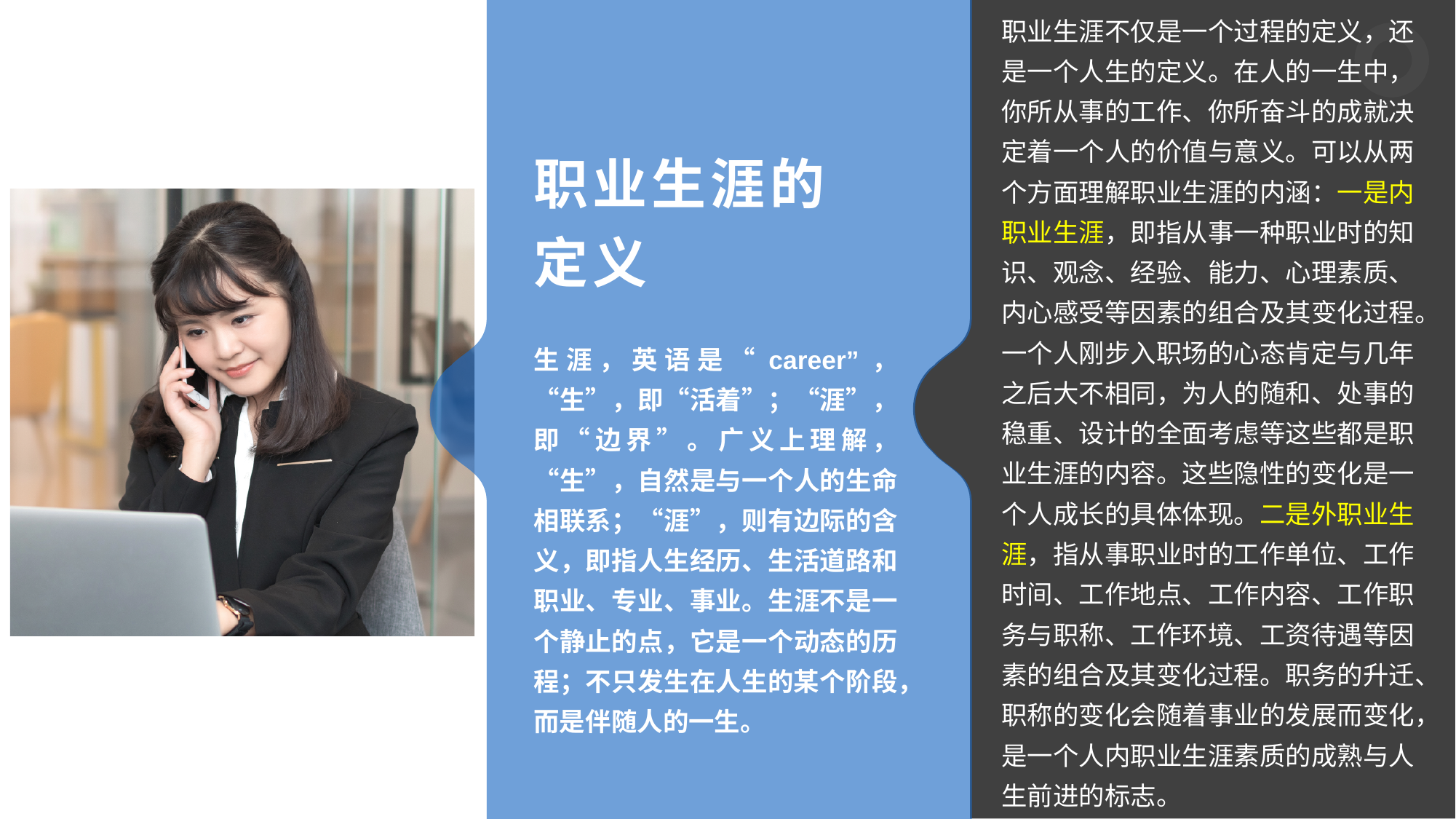

职业生涯不仅是一个过程的定义，还是一个人生的定义。在人的一生中，你所从事的工作、你所奋斗的成就决定着一个人的价值与意义。可以从两个方面理解职业生涯的内涵：一是内职业生涯，即指从事一种职业时的知识、观念、经验、能力、心理素质、内心感受等因素的组合及其变化过程。一个人刚步入职场的心态肯定与几年之后大不相同，为人的随和、处事的稳重、设计的全面考虑等这些都是职业生涯的内容。这些隐性的变化是一个人成长的具体体现。二是外职业生涯，指从事职业时的工作单位、工作时间、工作地点、工作内容、工作职务与职称、工作环境、工资待遇等因素的组合及其变化过程。职务的升迁、职称的变化会随着事业的发展而变化，是一个人内职业生涯素质的成熟与人生前进的标志。

职业生涯的定义

生涯，英语是“career”，“生”，即“活着”；“涯”，即“边界”。广义上理解，“生”，自然是与一个人的生命相联系；“涯”，则有边际的含义，即指人生经历、生活道路和职业、专业、事业。生涯不是一个静止的点，它是一个动态的历程；不只发生在人生的某个阶段，而是伴随人的一生。